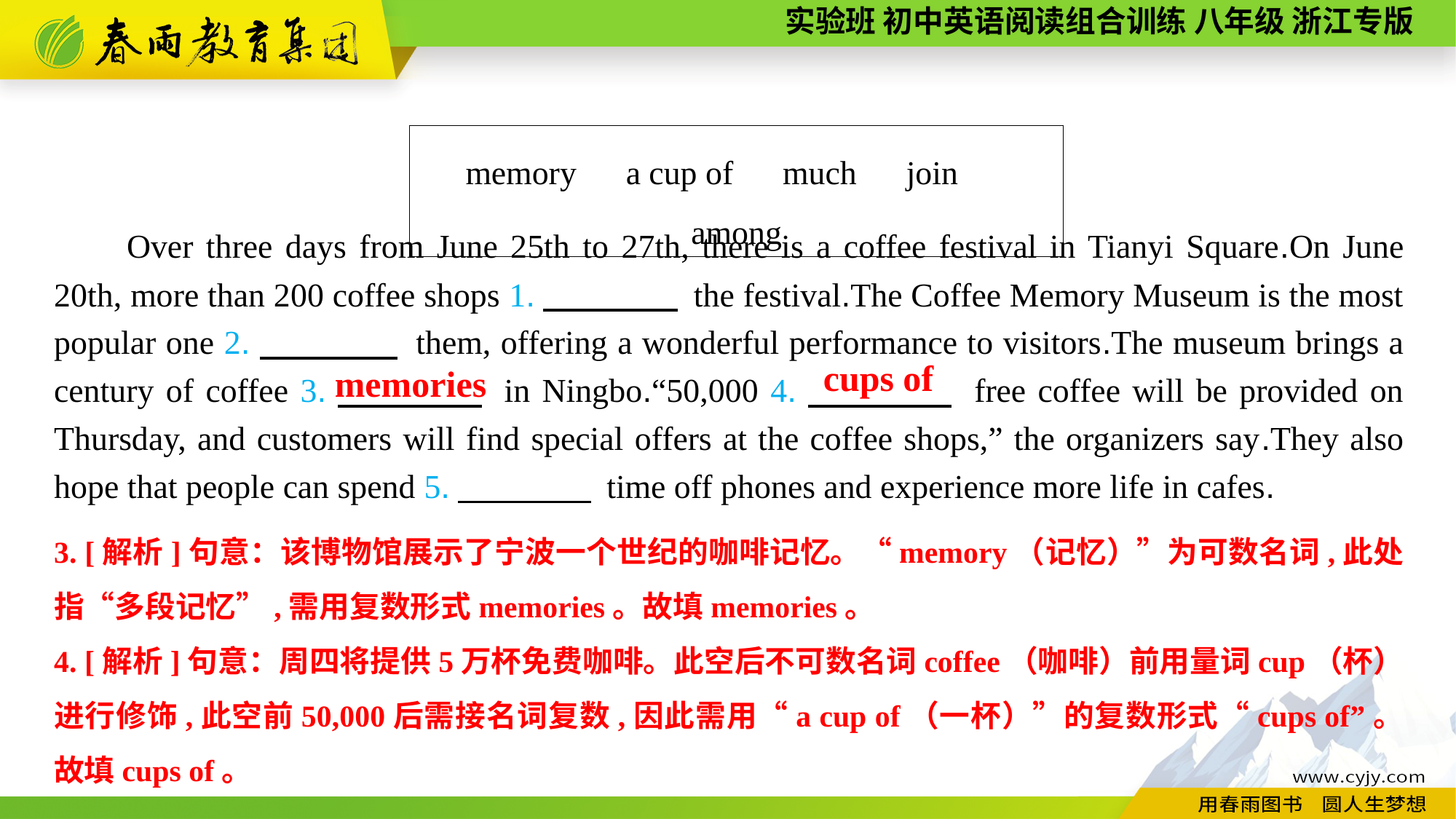

memory　a cup of　much　join　among
Over three days from June 25th to 27th, there is a coffee festival in Tianyi Square.On June 20th, more than 200 coffee shops 1.　　　　 the festival.The Coffee Memory Museum is the most popular one 2.　　　　 them, offering a wonderful performance to visitors.The museum brings a century of coffee 3.　　　　 in Ningbo.“50,000 4.　　　　 free coffee will be provided on Thursday, and customers will find special offers at the coffee shops,” the organizers say.They also hope that people can spend 5.　　　　 time off phones and experience more life in cafes.
cups of
memories
3. [解析]句意：该博物馆展示了宁波一个世纪的咖啡记忆。“memory（记忆）”为可数名词,此处指“多段记忆”,需用复数形式memories。故填memories。
4. [解析]句意：周四将提供5万杯免费咖啡。此空后不可数名词coffee（咖啡）前用量词cup（杯）进行修饰,此空前50,000后需接名词复数,因此需用“a cup of（一杯）”的复数形式“cups of”。故填cups of。